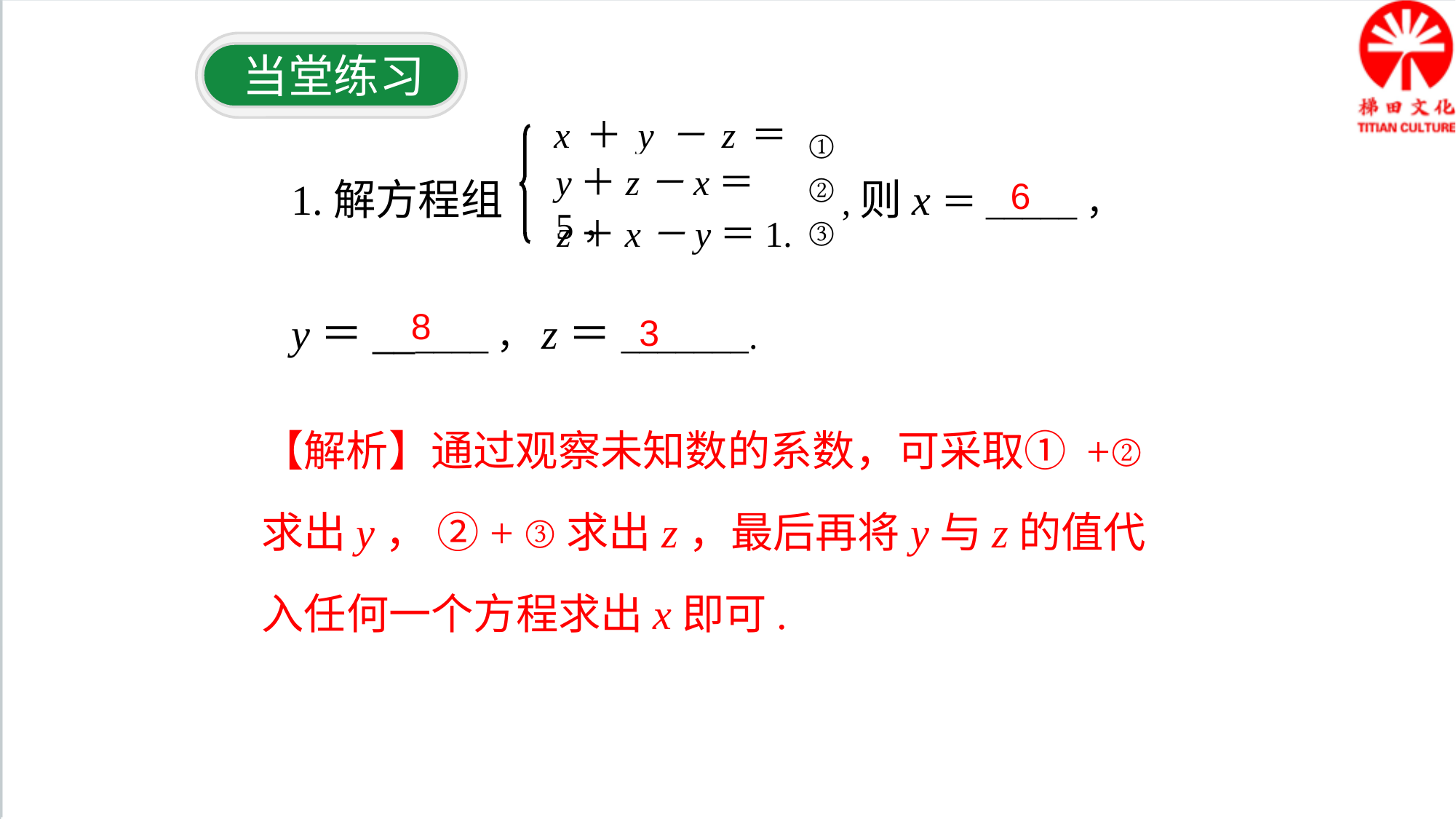

当堂练习
x＋y－z＝11，
①
②
③

y＋z－x＝5，
1.解方程组                                        ,则x＝_____，

y＝______，z＝_______.
6
z＋x－y＝1.
8
3
【解析】通过观察未知数的系数，可采取① +②求出y， ②+ ③求出z，最后再将y与z的值代入任何一个方程求出x即可.